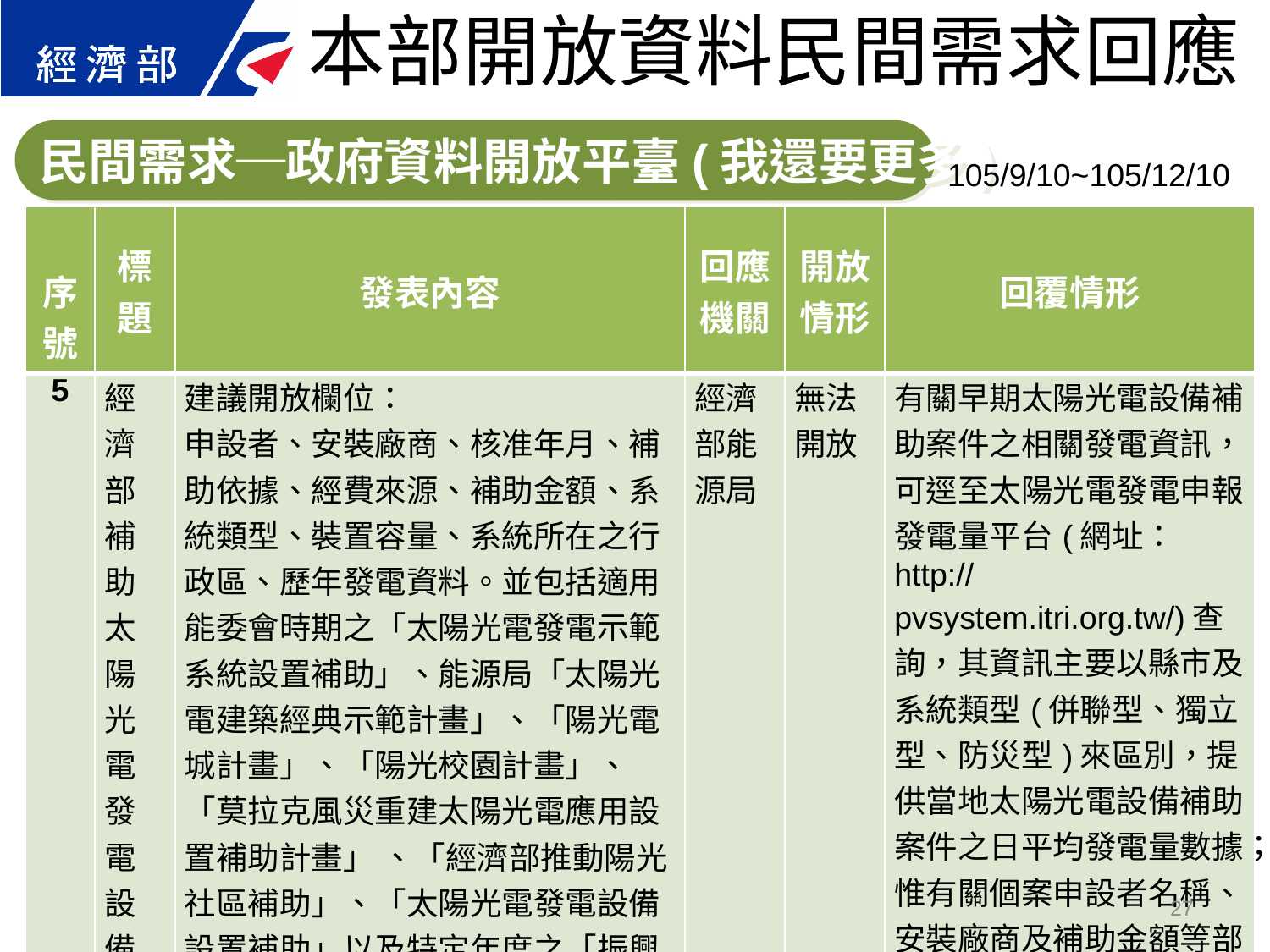

本部開放資料民間需求回應
民間需求─政府資料開放平臺(我還要更多)
105/9/10~105/12/10
| 序號 | 標題 | 發表內容 | 回應 機關 | 開放 情形 | 回覆情形 |
| --- | --- | --- | --- | --- | --- |
| 5 | 經濟部補助太陽光電發電設備概況 | 建議開放欄位： 申設者、安裝廠商、核准年月、補助依據、經費來源、補助金額、系統類型、裝置容量、系統所在之行政區、歷年發電資料。並包括適用能委會時期之「太陽光電發電示範系統設置補助」、能源局「太陽光電建築經典示範計畫」、「陽光電城計畫」、「陽光校園計畫」、「莫拉克風災重建太陽光電應用設置補助計畫」 、「經濟部推動陽光社區補助」、「太陽光電發電設備設置補助」以及特定年度之「振興經濟擴大公共建設投資計畫」。 建議原因： 目前相關統計資料不完整，能源局網站相關區塊並未揭露這方面細節 | 經濟部能源局 | 無法開放 | 有關早期太陽光電設備補助案件之相關發電資訊，可逕至太陽光電發電申報發電量平台(網址：http://pvsystem.itri.org.tw/)查詢，其資訊主要以縣市及系統類型(併聯型、獨立型、防災型)來區別，提供當地太陽光電設備補助案件之日平均發電量數據；惟有關個案申設者名稱、安裝廠商及補助金額等部分資訊，因考量涉及個人資訊及規範，並未開放提供參閱。本局後續將重新盤點相關可公開揭露資訊，納入開放規劃。 |
27
27